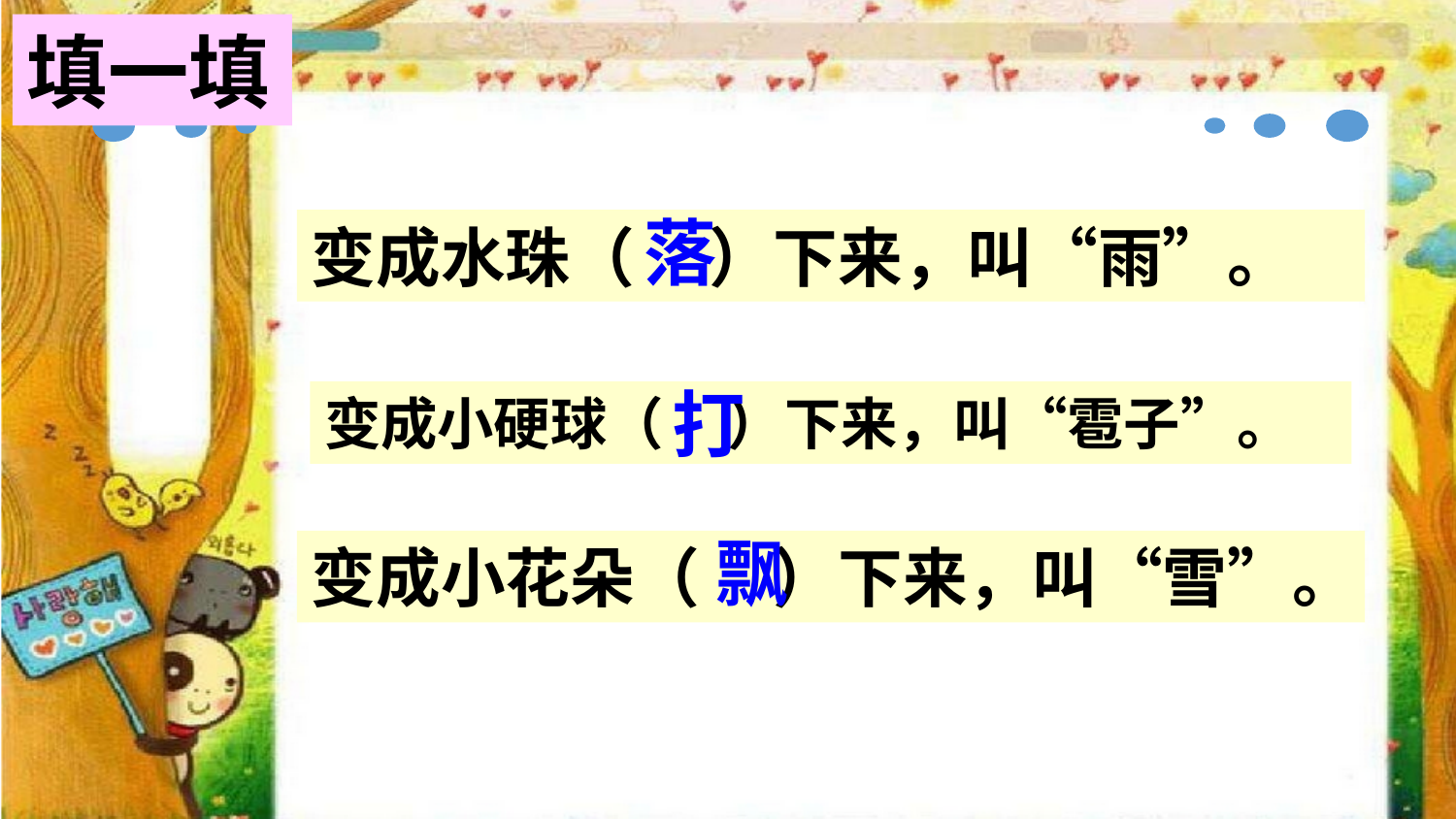

填一填
落
变成水珠（     ）下来，叫“雨”。
打
变成小硬球（     ）下来，叫“雹子”。
飘
变成小花朵（     ）下来，叫“雪”。